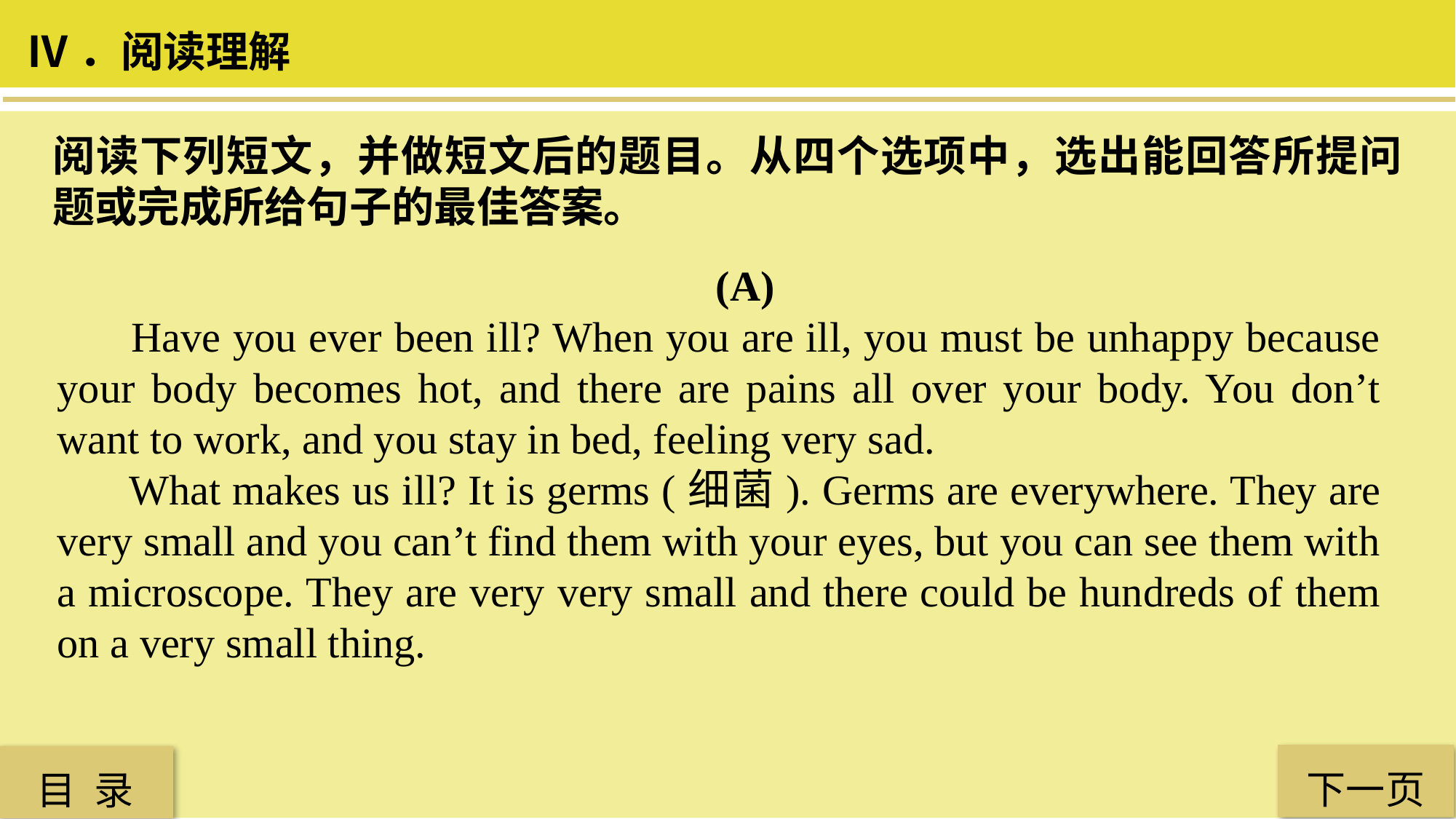

Ⅳ．阅读理解
阅读下列短文，并做短文后的题目。从四个选项中，选出能回答所提问题或完成所给句子的最佳答案。
     (A)
      Have you ever been ill? When you are ill, you must be unhappy because your body becomes hot, and there are pains all over your body. You don’t want to work, and you stay in bed, feeling very sad.
      What makes us ill? It is germs (细菌). Germs are everywhere. They are very small and you can’t find them with your eyes, but you can see them with a microscope. They are very very small and there could be hundreds of them on a very small thing.